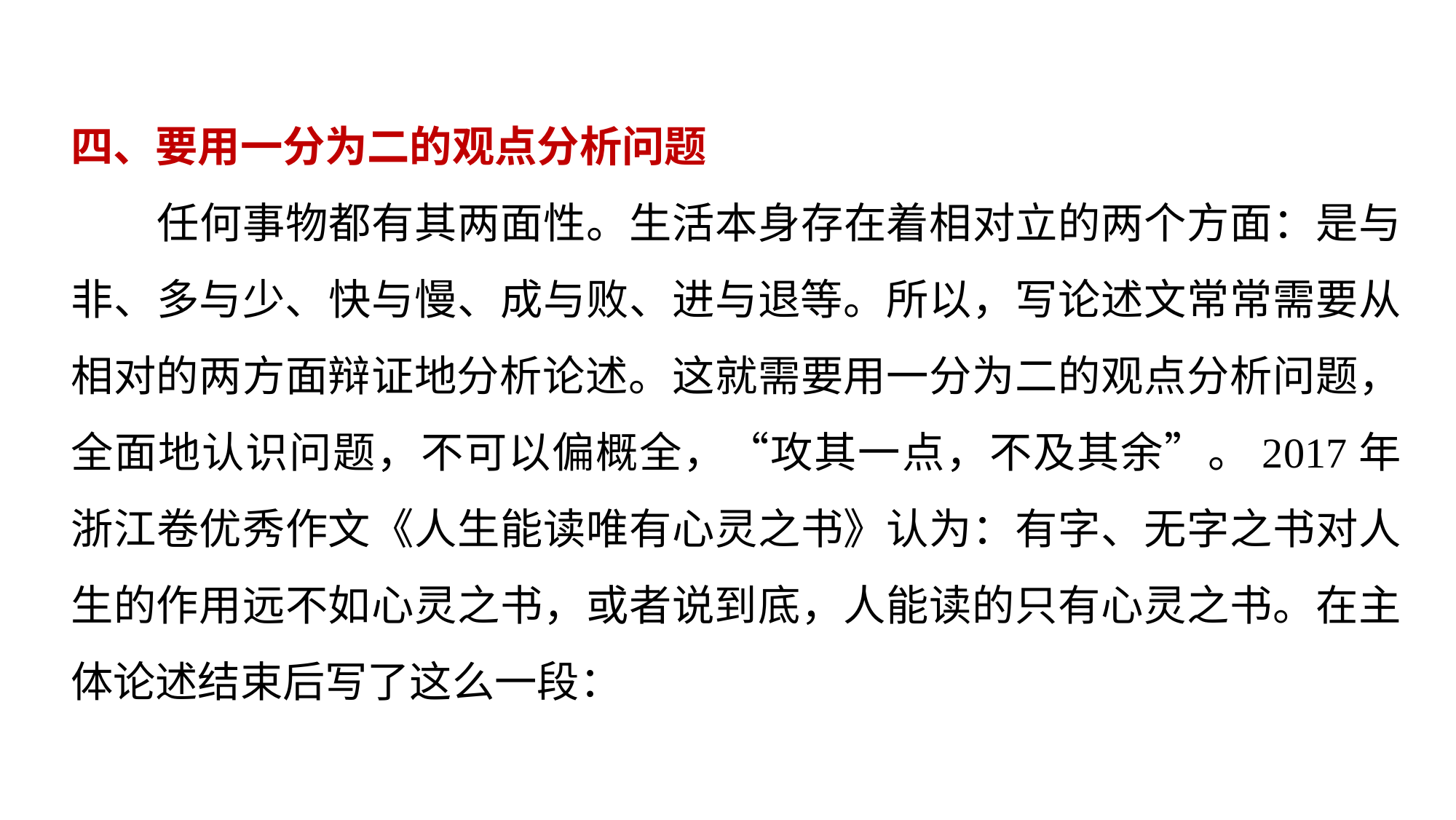

四、要用一分为二的观点分析问题
任何事物都有其两面性。生活本身存在着相对立的两个方面：是与非、多与少、快与慢、成与败、进与退等。所以，写论述文常常需要从相对的两方面辩证地分析论述。这就需要用一分为二的观点分析问题，全面地认识问题，不可以偏概全，“攻其一点，不及其余”。2017年浙江卷优秀作文《人生能读唯有心灵之书》认为：有字、无字之书对人生的作用远不如心灵之书，或者说到底，人能读的只有心灵之书。在主体论述结束后写了这么一段：